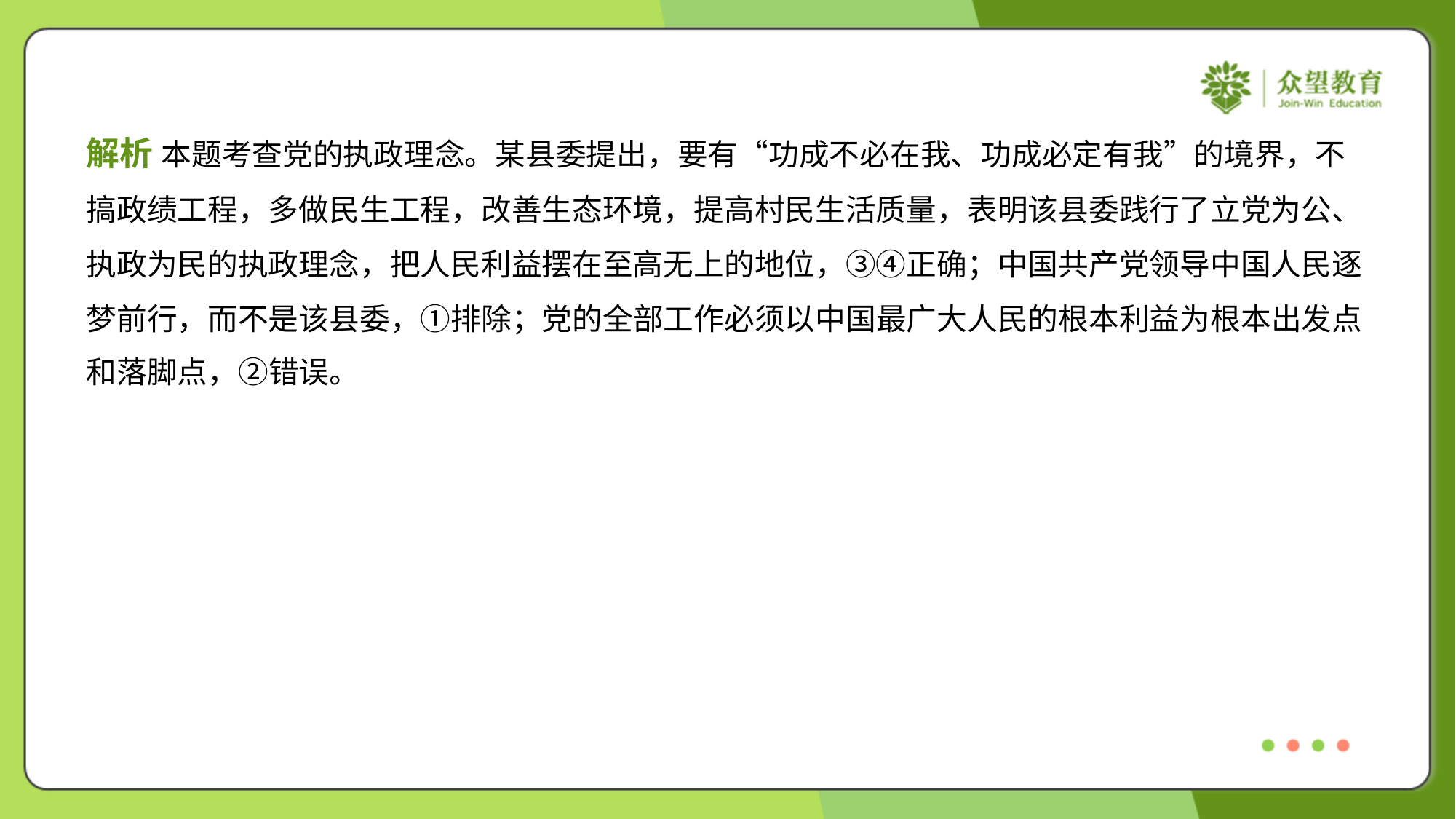

解析 本题考查党的执政理念。某县委提出，要有“功成不必在我、功成必定有我”的境界，不
搞政绩工程，多做民生工程，改善生态环境，提高村民生活质量，表明该县委践行了立党为公、
执政为民的执政理念，把人民利益摆在至高无上的地位，③④正确；中国共产党领导中国人民逐
梦前行，而不是该县委，①排除；党的全部工作必须以中国最广大人民的根本利益为根本出发点
和落脚点，②错误。